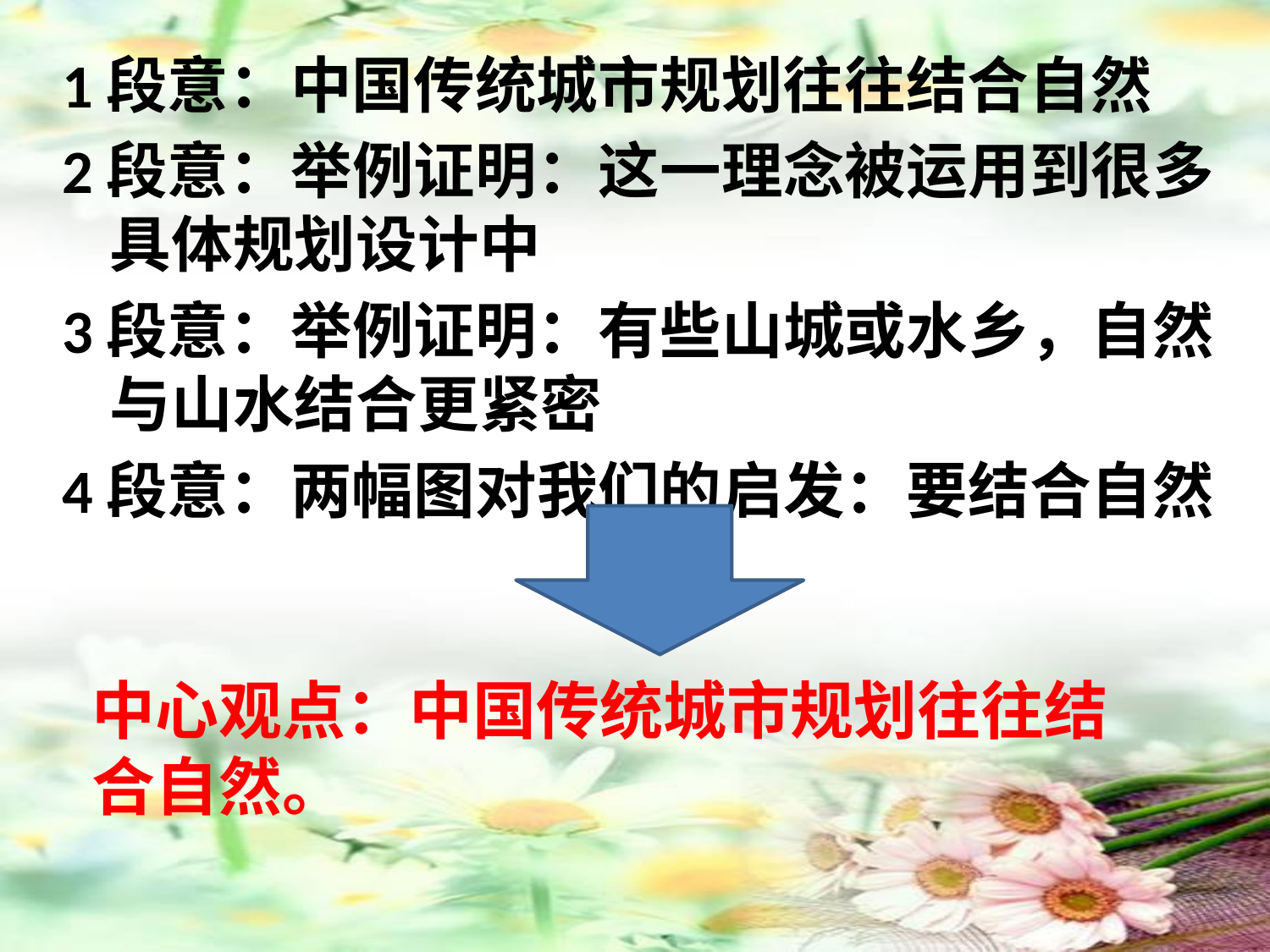

1段意：中国传统城市规划往往结合自然
2段意：举例证明：这一理念被运用到很多具体规划设计中
3段意：举例证明：有些山城或水乡，自然与山水结合更紧密
4段意：两幅图对我们的启发：要结合自然

中心观点：中国传统城市规划往往结合自然。